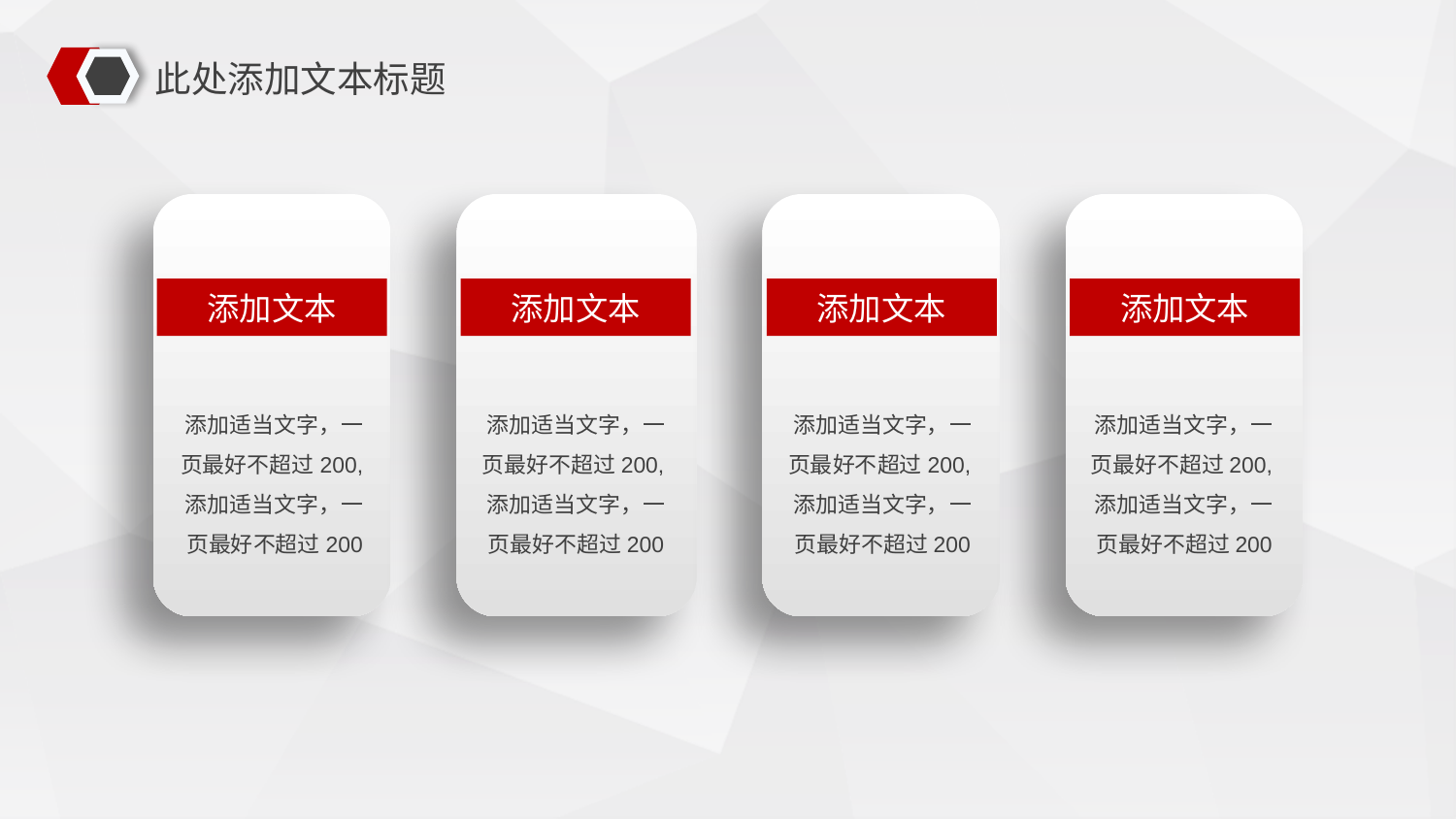

此处添加文本标题

添加文本
添加文本
添加文本
添加文本
添加适当文字，一页最好不超过200,添加适当文字，一页最好不超过200
添加适当文字，一页最好不超过200,添加适当文字，一页最好不超过200
添加适当文字，一页最好不超过200,添加适当文字，一页最好不超过200
添加适当文字，一页最好不超过200,添加适当文字，一页最好不超过200